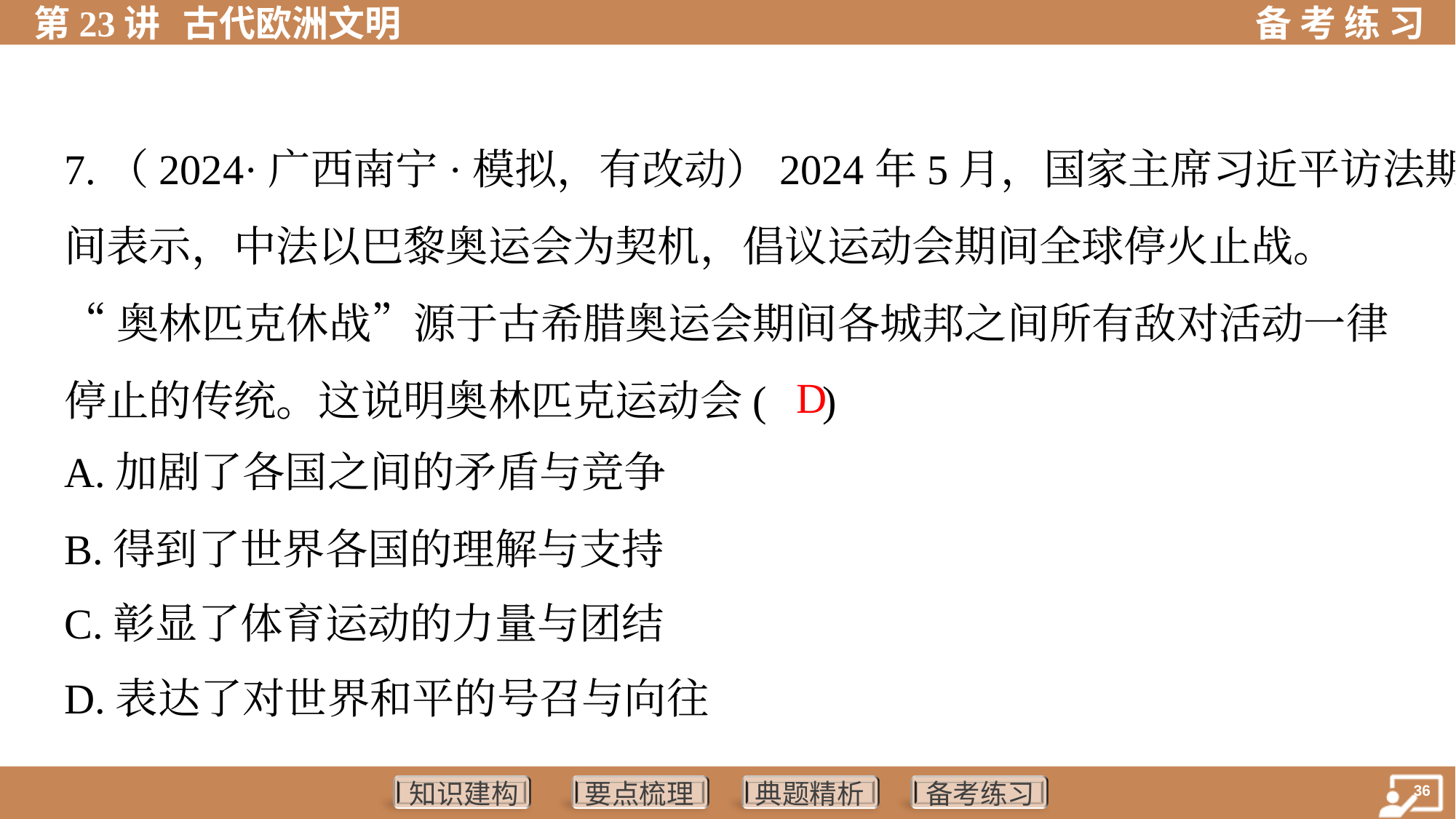

7.（2024·广西南宁·模拟，有改动）2024年5月，国家主席习近平访法期
间表示，中法以巴黎奥运会为契机，倡议运动会期间全球停火止战。
“奥林匹克休战”源于古希腊奥运会期间各城邦之间所有敌对活动一律
停止的传统。这说明奥林匹克运动会(     )
   D
A.加剧了各国之间的矛盾与竞争
B.得到了世界各国的理解与支持
C.彰显了体育运动的力量与团结
D.表达了对世界和平的号召与向往